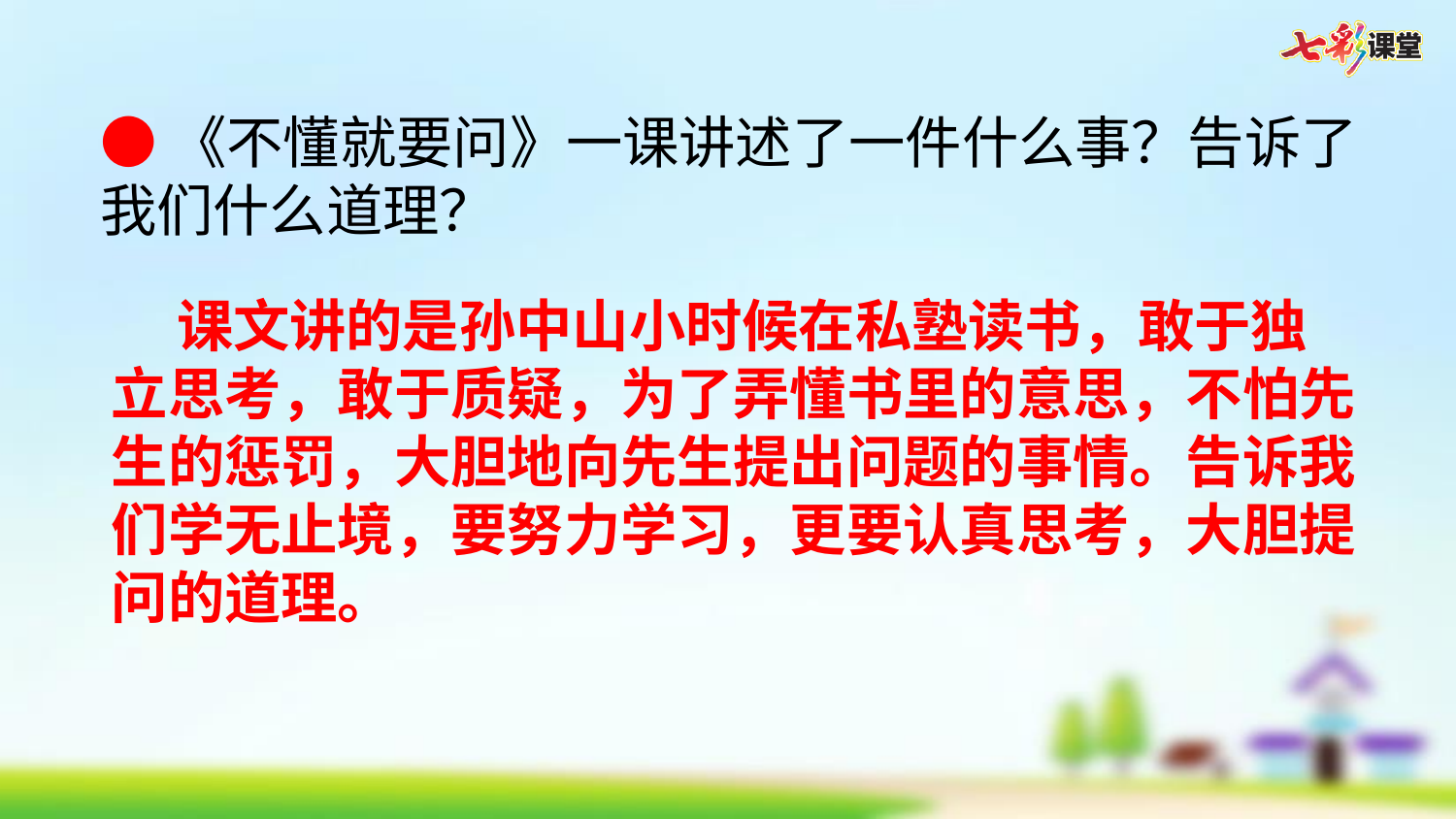

●《不懂就要问》一课讲述了一件什么事？告诉了我们什么道理？
    课文讲的是孙中山小时候在私塾读书，敢于独立思考，敢于质疑，为了弄懂书里的意思，不怕先生的惩罚，大胆地向先生提出问题的事情。告诉我们学无止境，要努力学习，更要认真思考，大胆提问的道理。